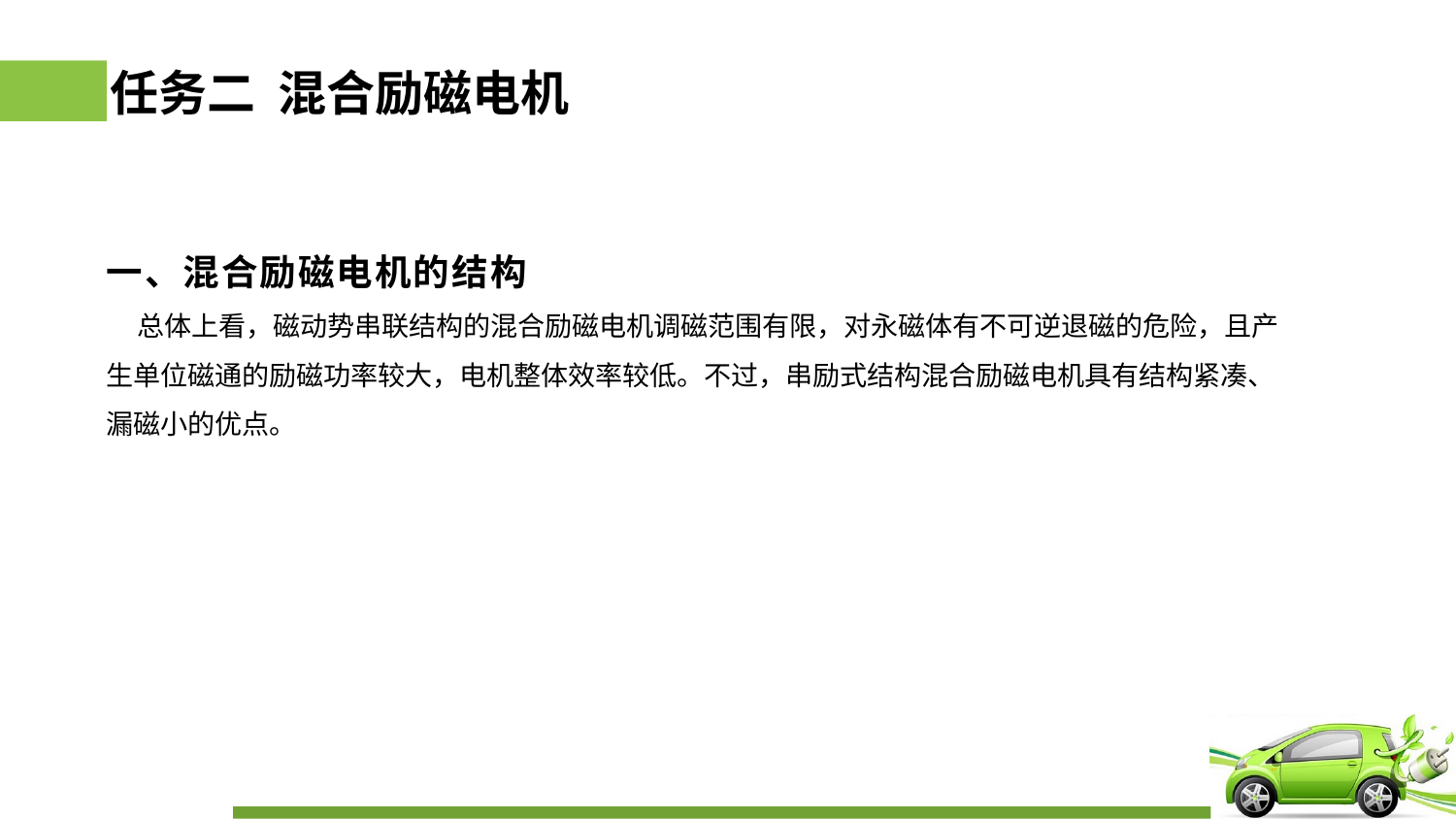

# 任务二  混合励磁电机
一、混合励磁电机的结构
    总体上看，磁动势串联结构的混合励磁电机调磁范围有限，对永磁体有不可逆退磁的危险，且产生单位磁通的励磁功率较大，电机整体效率较低。不过，串励式结构混合励磁电机具有结构紧凑、漏磁小的优点。